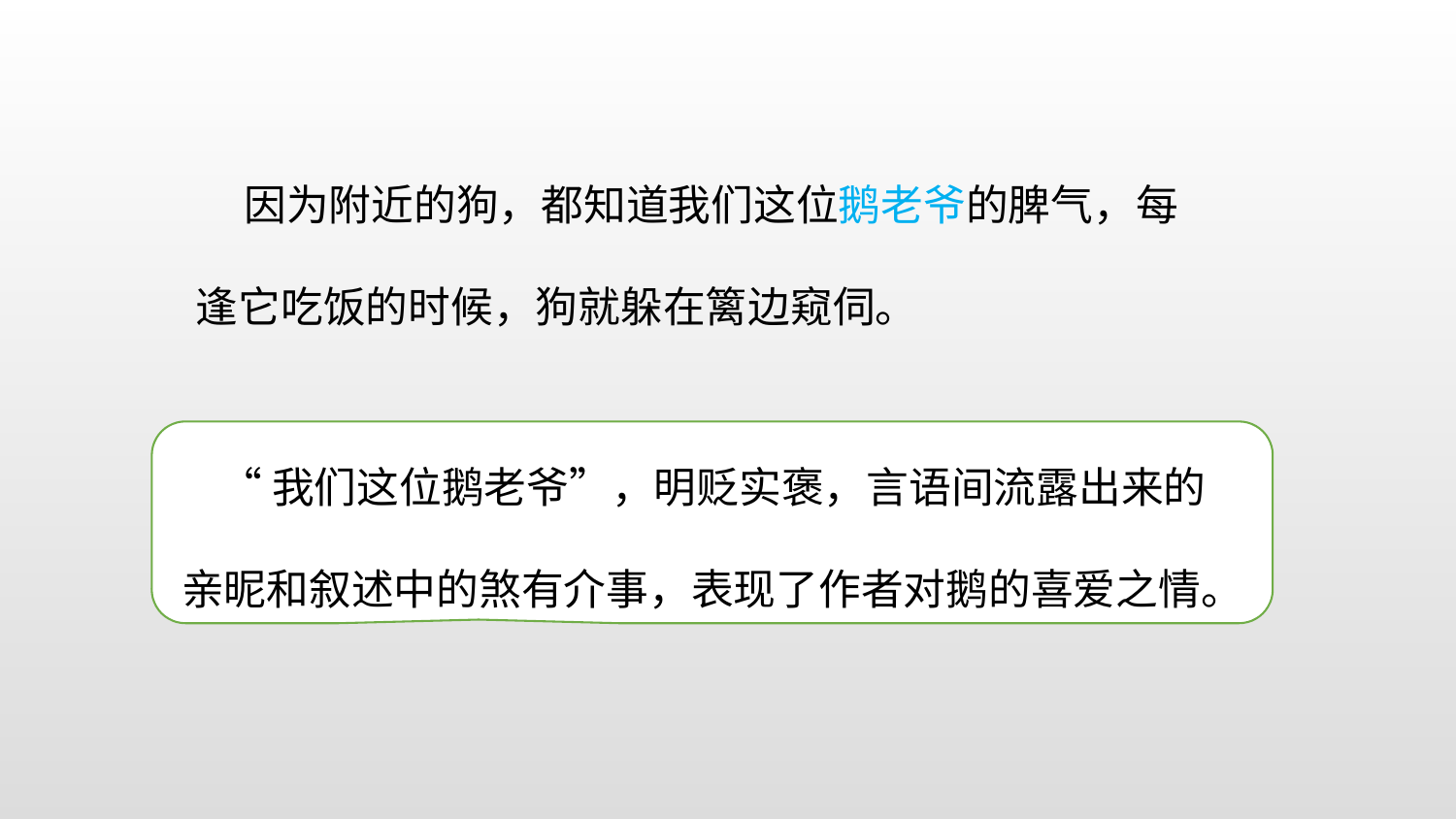

因为附近的狗，都知道我们这位鹅老爷的脾气，每逢它吃饭的时候，狗就躲在篱边窥伺。
    “我们这位鹅老爷”，明贬实褒，言语间流露出来的亲昵和叙述中的煞有介事，表现了作者对鹅的喜爱之情。